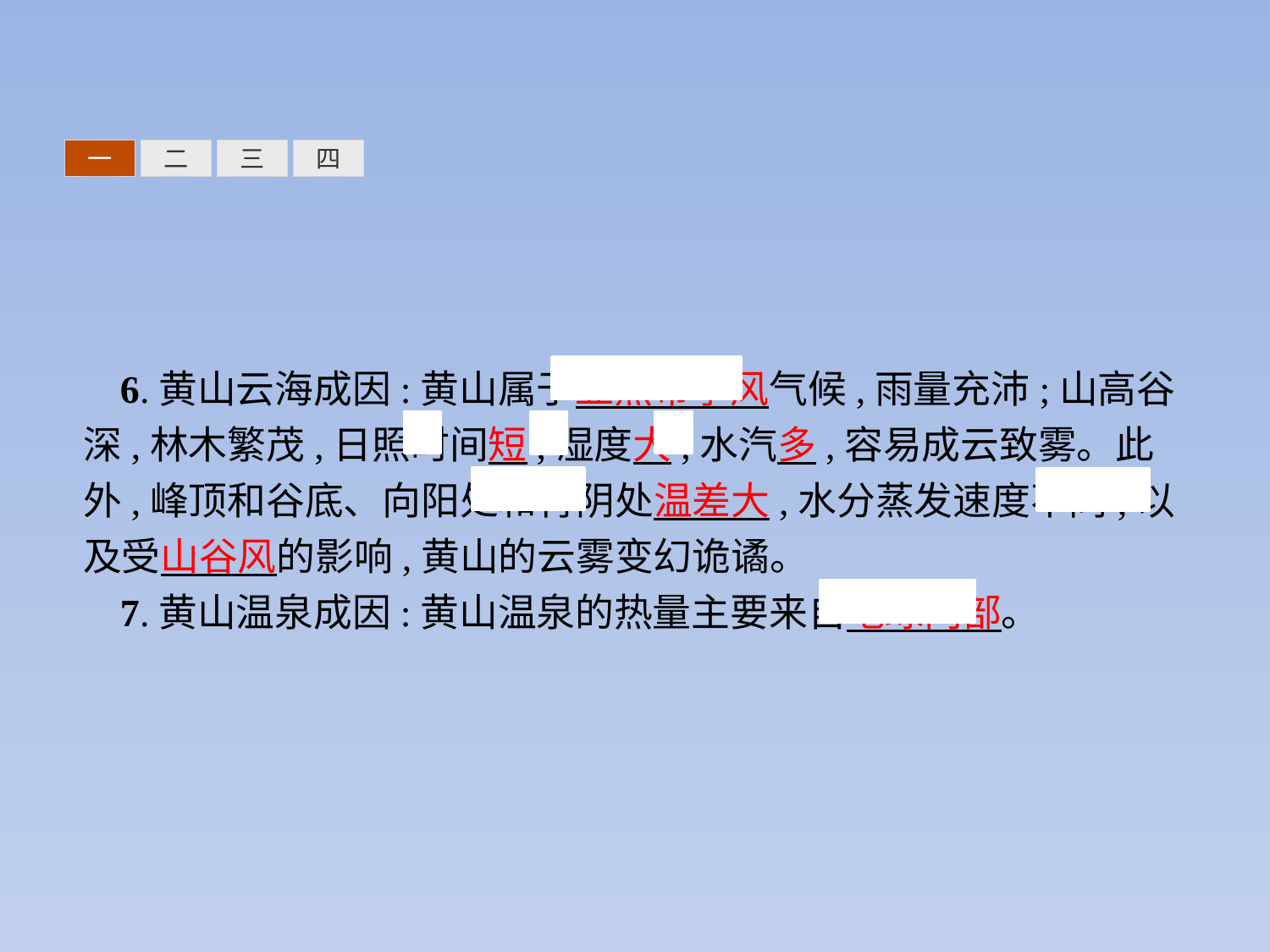

三
四
一
二
6.黄山云海成因:黄山属于亚热带季风气候,雨量充沛;山高谷深,林木繁茂,日照时间短,湿度大,水汽多,容易成云致雾。此外,峰顶和谷底、向阳处和背阴处温差大,水分蒸发速度不同,以及受山谷风的影响,黄山的云雾变幻诡谲。
7.黄山温泉成因:黄山温泉的热量主要来自地球内部。